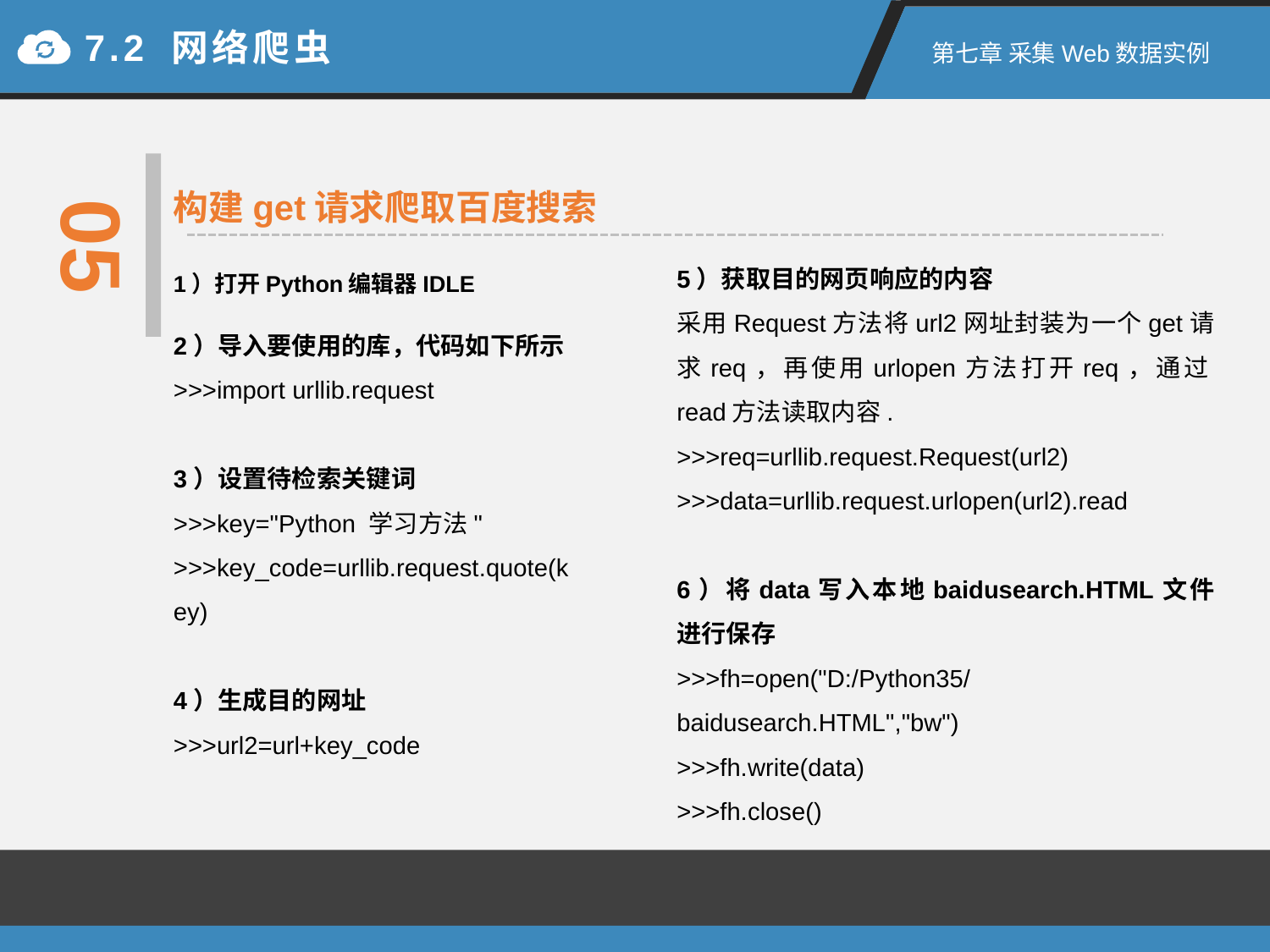

7.2 网络爬虫

第七章 采集Web数据实例

05
构建get请求爬取百度搜索
1）打开Python编辑器IDLE

5）获取目的网页响应的内容
采用Request方法将url2网址封装为一个get请求req，再使用urlopen方法打开req，通过read方法读取内容.
>>>req=urllib.request.Request(url2)
>>>data=urllib.request.urlopen(url2).read

6）将data写入本地baidusearch.HTML文件进行保存
>>>fh=open("D:/Python35/baidusearch.HTML","bw")
>>>fh.write(data)
>>>fh.close()
2）导入要使用的库，代码如下所示
>>>import urllib.request

3）设置待检索关键词
>>>key="Python 学习方法"
>>>key_code=urllib.request.quote(key)

4）生成目的网址
>>>url2=url+key_code